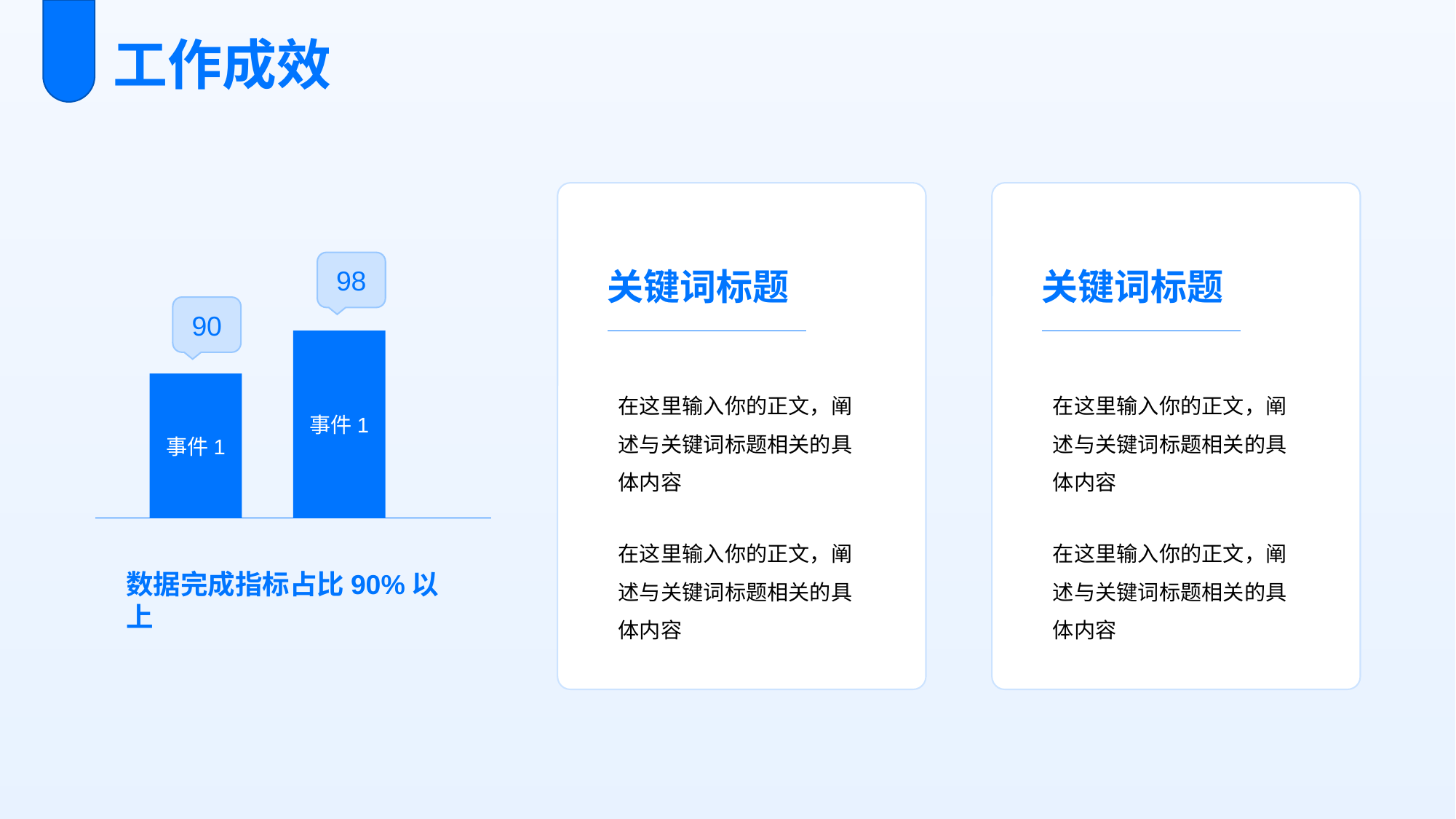

工作成效

关键词标题
在这里输入你的正文，阐述与关键词标题相关的具体内容
在这里输入你的正文，阐述与关键词标题相关的具体内容

关键词标题
在这里输入你的正文，阐述与关键词标题相关的具体内容
在这里输入你的正文，阐述与关键词标题相关的具体内容
98
90
事件1
事件1
数据完成指标占比90%以上